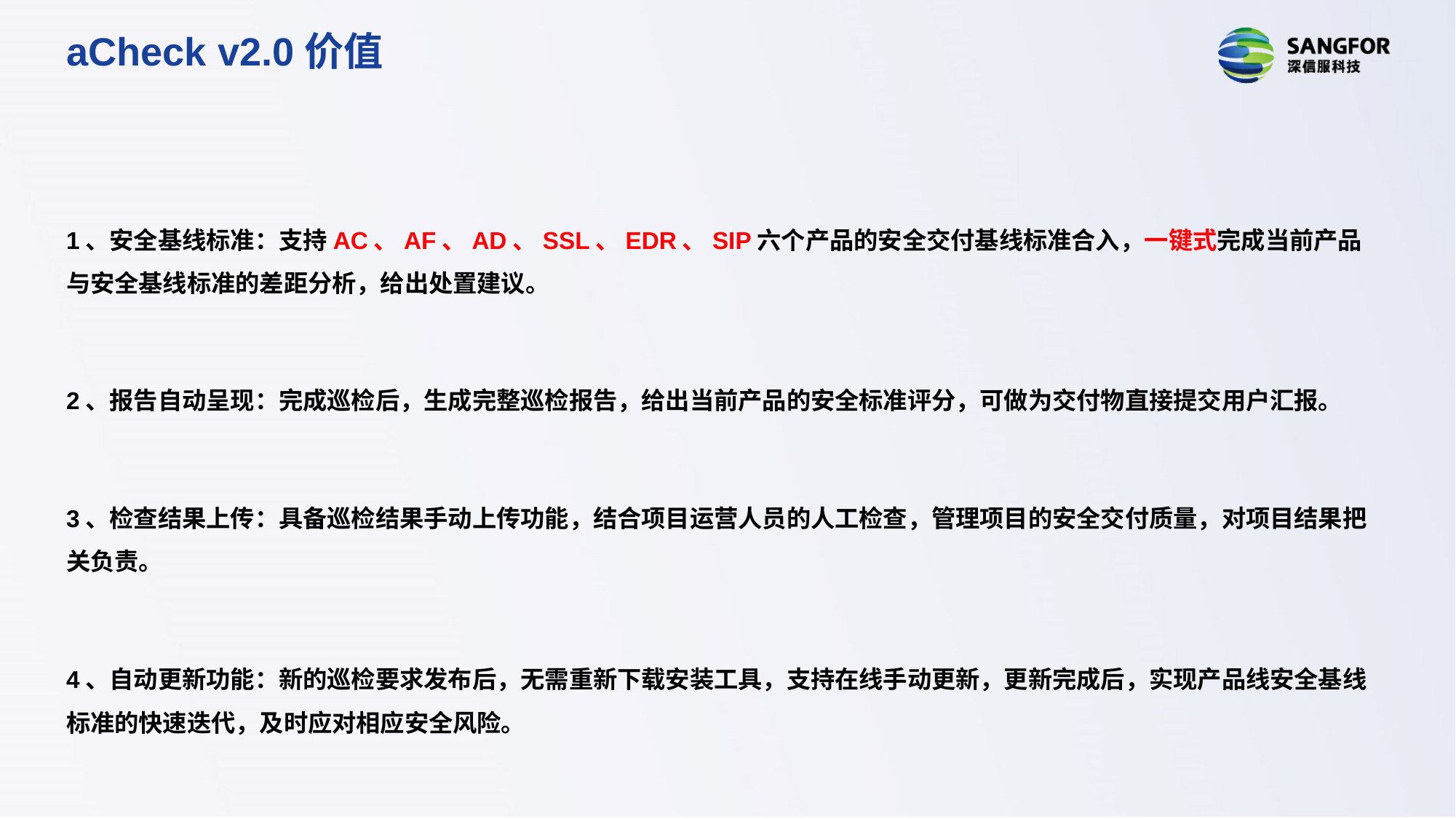

aCheck v2.0价值
1、安全基线标准：支持AC、AF、AD、SSL、EDR、SIP六个产品的安全交付基线标准合入，一键式完成当前产品与安全基线标准的差距分析，给出处置建议。

2、报告自动呈现：完成巡检后，生成完整巡检报告，给出当前产品的安全标准评分，可做为交付物直接提交用户汇报。

3、检查结果上传：具备巡检结果手动上传功能，结合项目运营人员的人工检查，管理项目的安全交付质量，对项目结果把关负责。

4、自动更新功能：新的巡检要求发布后，无需重新下载安装工具，支持在线手动更新，更新完成后，实现产品线安全基线标准的快速迭代，及时应对相应安全风险。